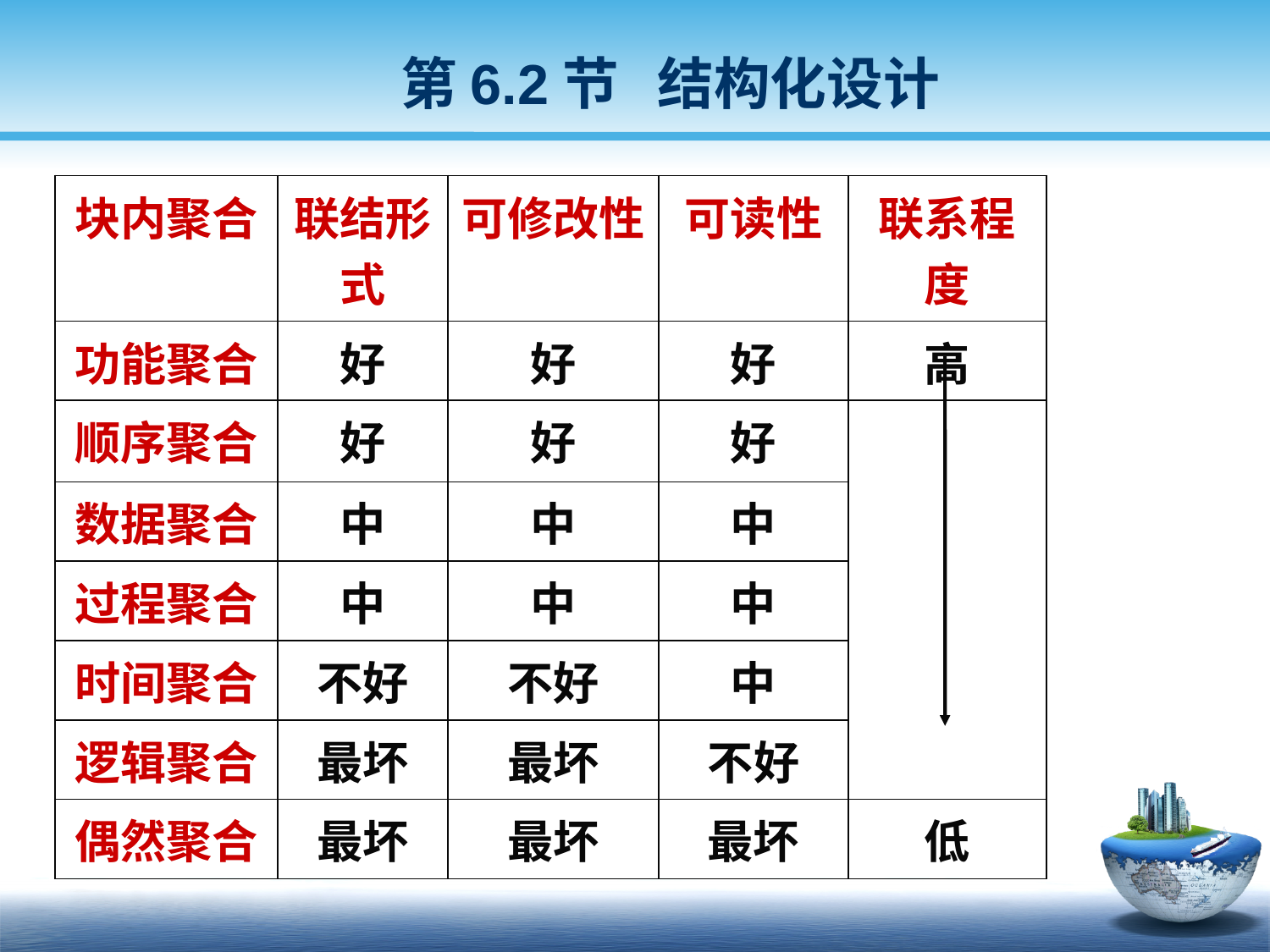

第6.2节   结构化设计
| 块内聚合 | 联结形式 | 可修改性 | 可读性 | 联系程度 |
| --- | --- | --- | --- | --- |
| 功能聚合 | 好 | 好 | 好 | 高 |
| 顺序聚合 | 好 | 好 | 好 |  |
| 数据聚合 | 中 | 中 | 中 |  |
| 过程聚合 | 中 | 中 | 中 |  |
| 时间聚合 | 不好 | 不好 | 中 |  |
| 逻辑聚合 | 最坏 | 最坏 | 不好 |  |
| 偶然聚合 | 最坏 | 最坏 | 最坏 | 低 |